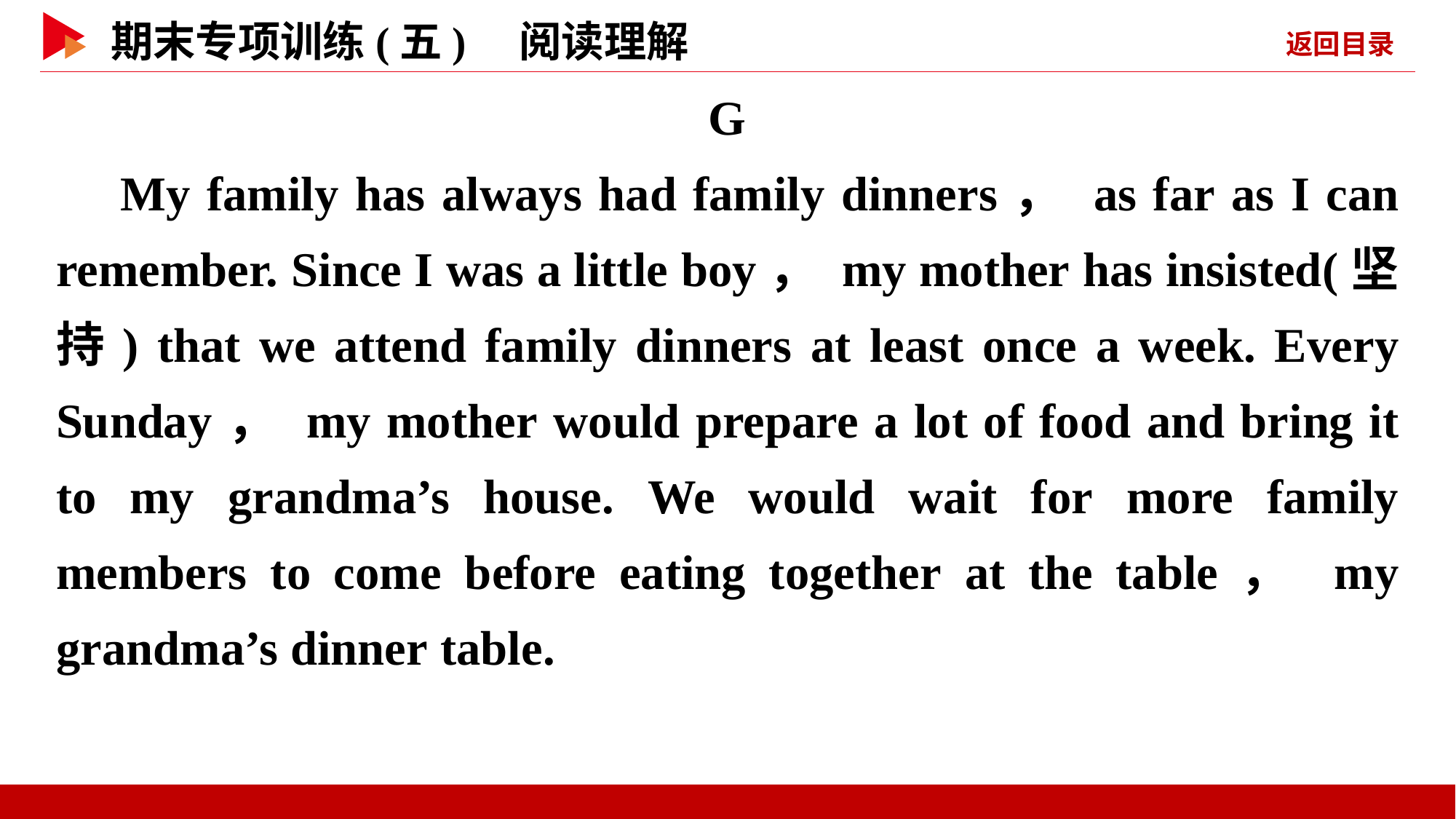

G
My family has always had family dinners， as far as I can remember. Since I was a little boy， my mother has insisted(坚持) that we attend family dinners at least once a week. Every Sunday， my mother would prepare a lot of food and bring it to my grandma’s house. We would wait for more family members to come before eating together at the table， my grandma’s dinner table.